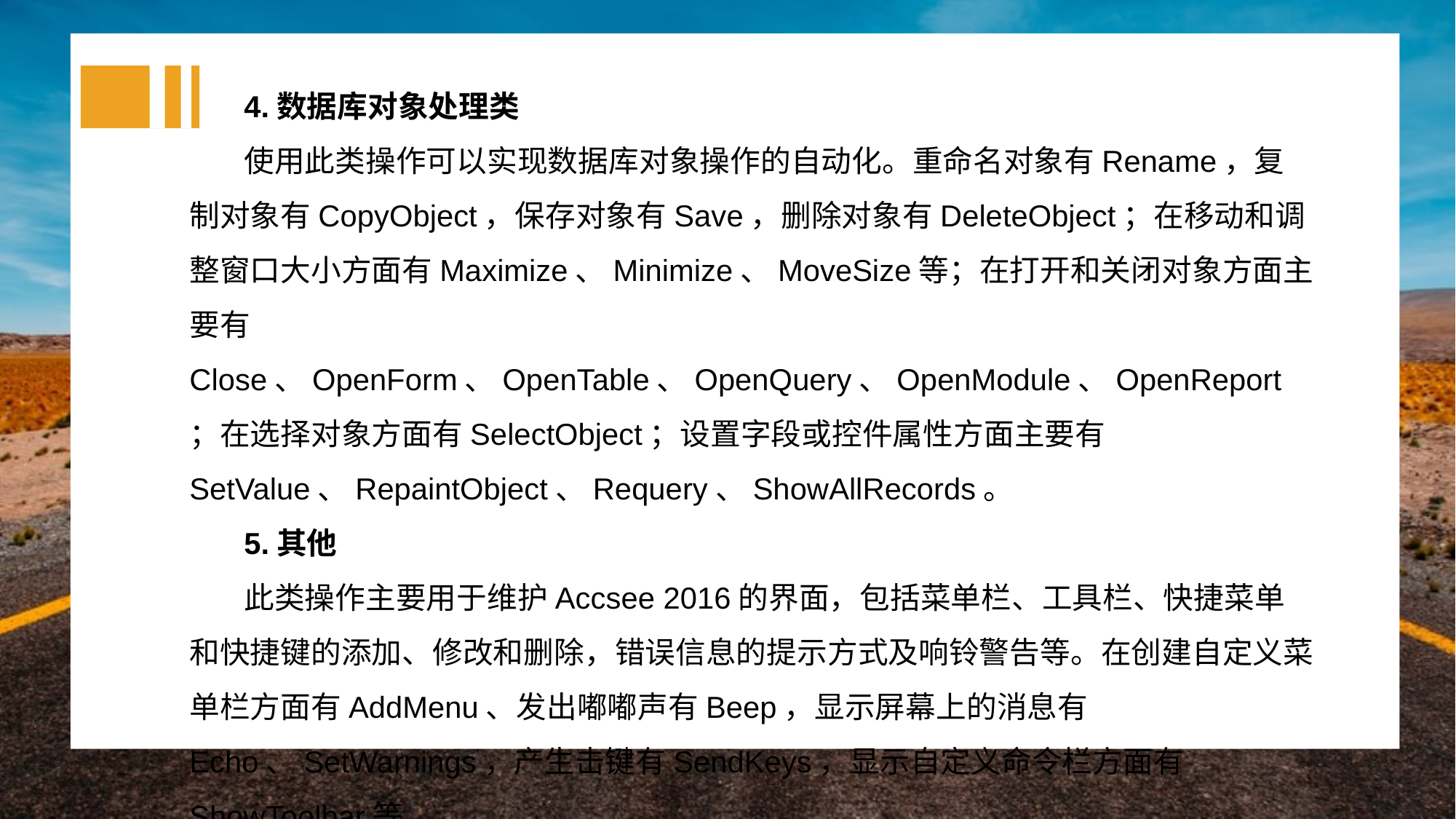

4.数据库对象处理类
使用此类操作可以实现数据库对象操作的自动化。重命名对象有Rename，复制对象有CopyObject，保存对象有Save，删除对象有DeleteObject；在移动和调整窗口大小方面有Maximize、Minimize、MoveSize等；在打开和关闭对象方面主要有Close、OpenForm、OpenTable、OpenQuery、OpenModule、OpenReport；在选择对象方面有SelectObject；设置字段或控件属性方面主要有SetValue、RepaintObject、Requery、ShowAllRecords。
5.其他
此类操作主要用于维护Accsee 2016的界面，包括菜单栏、工具栏、快捷菜单和快捷键的添加、修改和删除，错误信息的提示方式及响铃警告等。在创建自定义菜单栏方面有AddMenu、发出嘟嘟声有Beep，显示屏幕上的消息有Echo、SetWarnings，产生击键有SendKeys，显示自定义命令栏方面有ShowToolbar等。